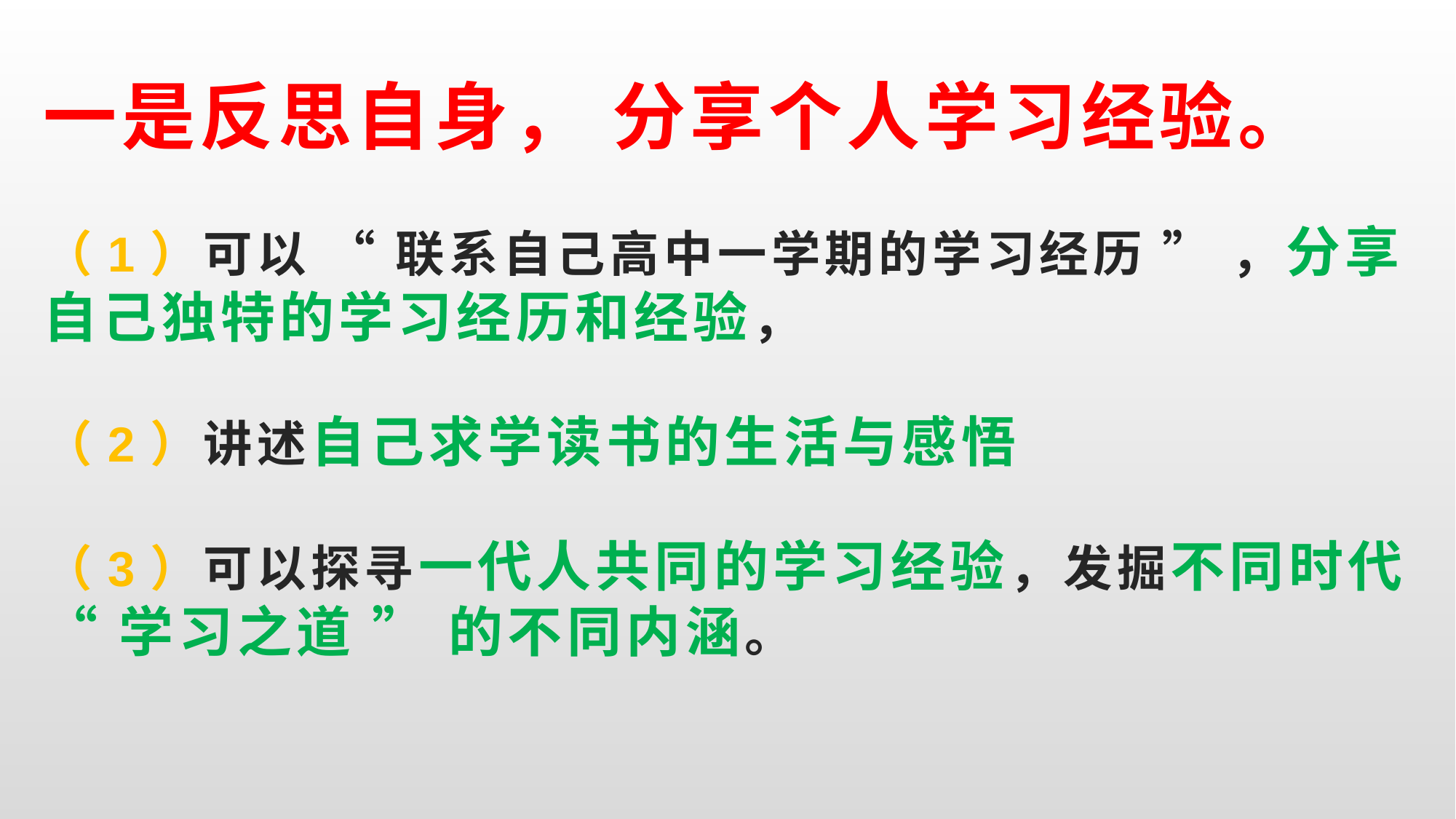

# 一是反思自身， 分享个人学习经验。 （1）可以 “ 联系自己高中一学期的学习经历 ” ，分享自己独特的学习经历和经验， （2）讲述自己求学读书的生活与感悟 （3）可以探寻一代人共同的学习经验，发掘不同时代 “ 学习之道 ” 的不同内涵。